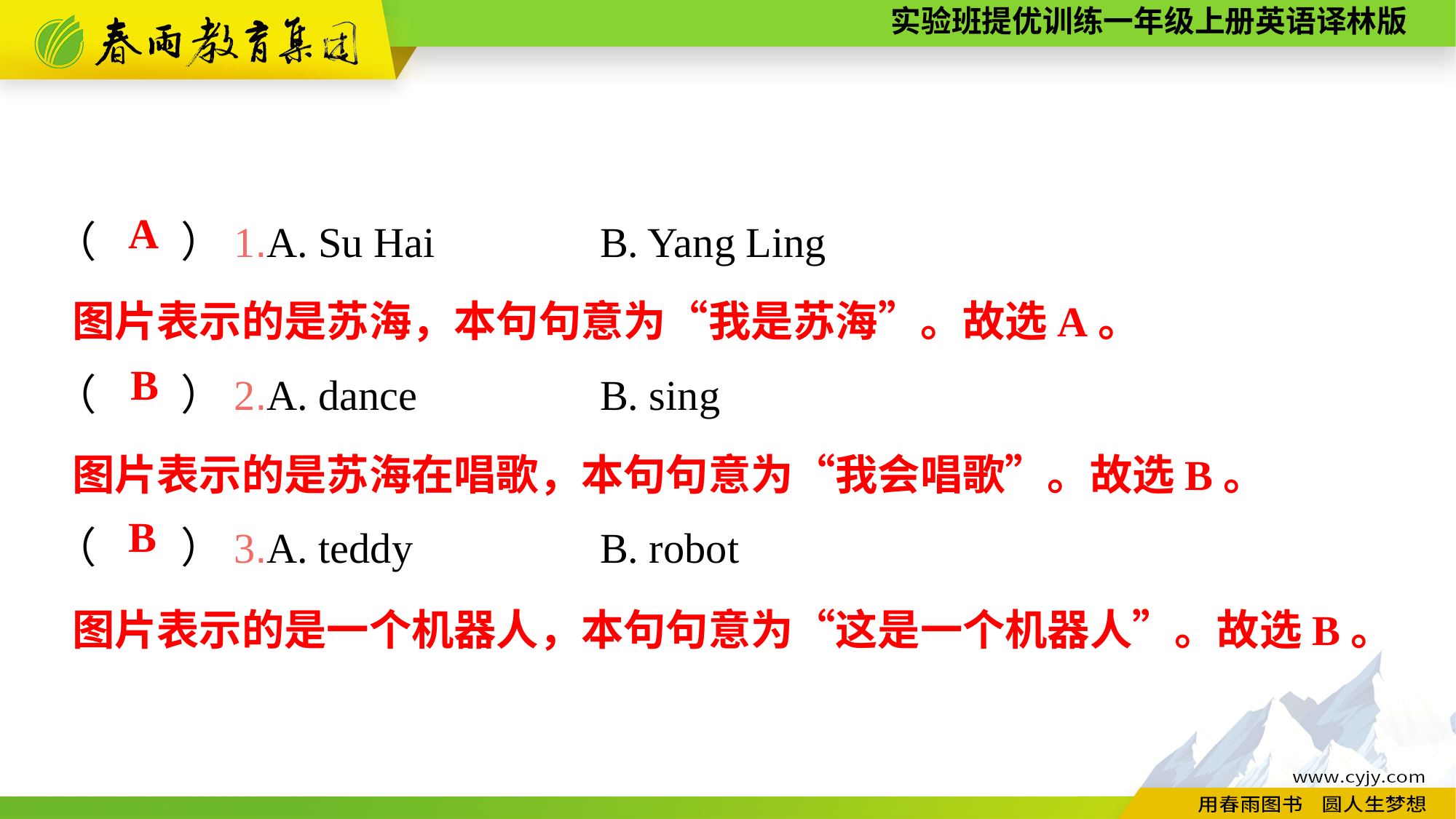

（　　）1.A. Su Hai	　	B. Yang Ling

（　　）2.A. dance	　	B. sing

（　　）3.A. teddy	　	B. robot

A
图片表示的是苏海，本句句意为“我是苏海”。故选A。
B
图片表示的是苏海在唱歌，本句句意为“我会唱歌”。故选B。
B
图片表示的是一个机器人，本句句意为“这是一个机器人”。故选B。